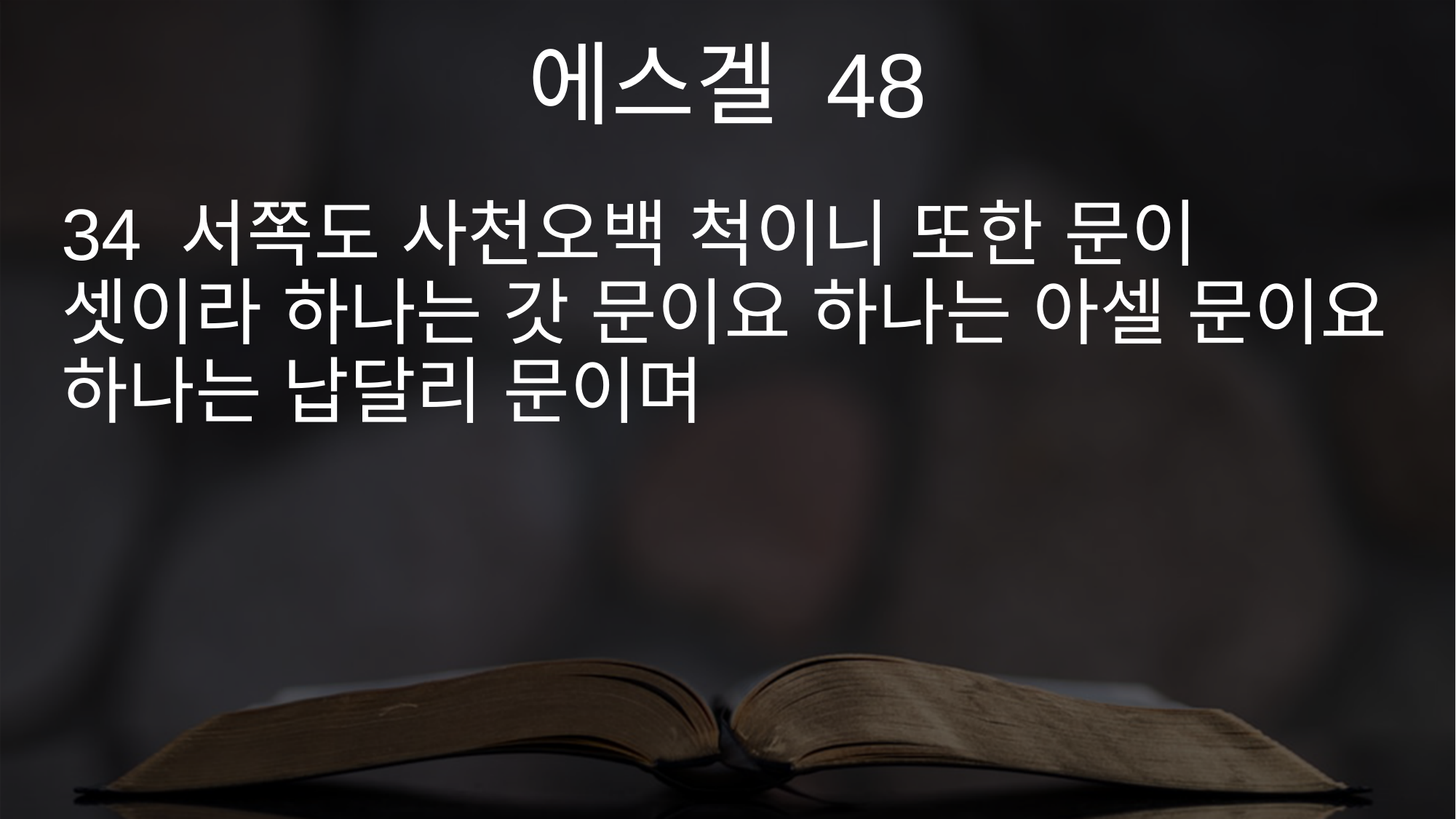

에스겔 48
34 서쪽도 사천오백 척이니 또한 문이 셋이라 하나는 갓 문이요 하나는 아셀 문이요 하나는 납달리 문이며